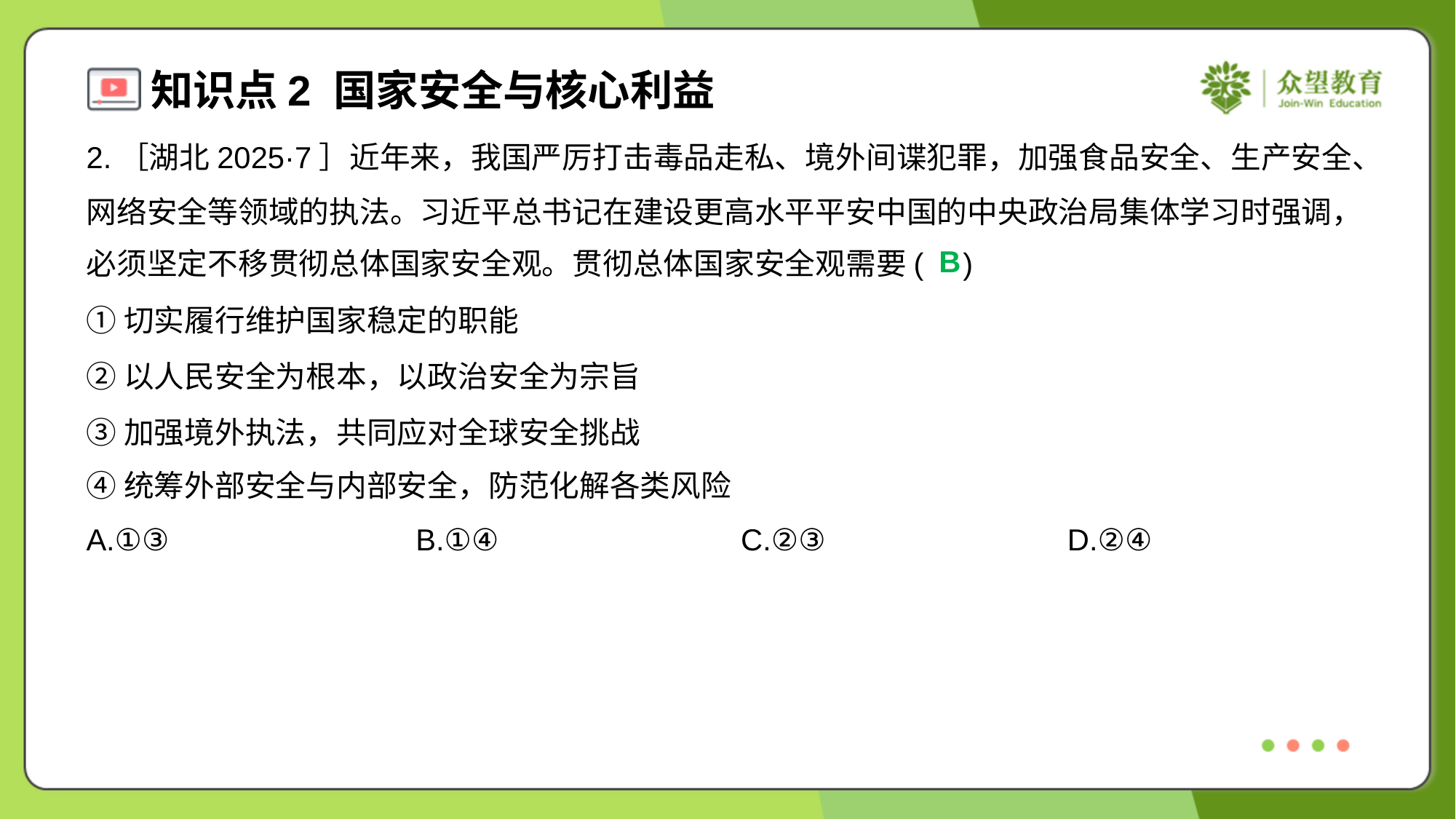

2.［湖北2025·7］近年来，我国严厉打击毒品走私、境外间谍犯罪，加强食品安全、生产安全、
网络安全等领域的执法。习近平总书记在建设更高水平平安中国的中央政治局集体学习时强调，
必须坚定不移贯彻总体国家安全观。贯彻总体国家安全观需要(     )
B
①切实履行维护国家稳定的职能
②以人民安全为根本，以政治安全为宗旨
③加强境外执法，共同应对全球安全挑战
④统筹外部安全与内部安全，防范化解各类风险
A.①③	B.①④	C.②③	D.②④